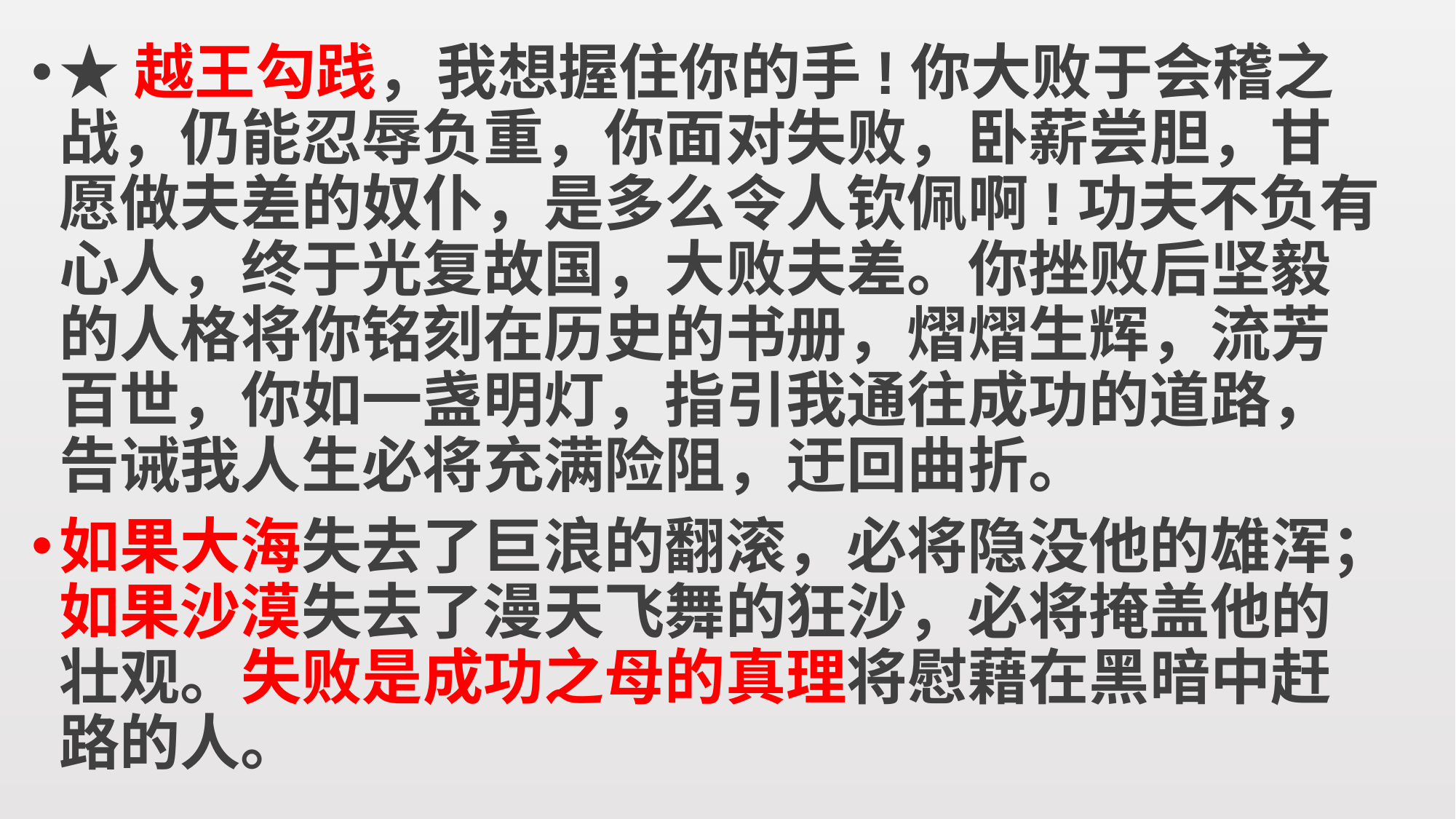

★越王勾践，我想握住你的手!你大败于会稽之战，仍能忍辱负重，你面对失败，卧薪尝胆，甘愿做夫差的奴仆，是多么令人钦佩啊!功夫不负有心人，终于光复故国，大败夫差。你挫败后坚毅的人格将你铭刻在历史的书册，熠熠生辉，流芳百世，你如一盏明灯，指引我通往成功的道路，告诫我人生必将充满险阻，迂回曲折。
如果大海失去了巨浪的翻滚，必将隐没他的雄浑；如果沙漠失去了漫天飞舞的狂沙，必将掩盖他的壮观。失败是成功之母的真理将慰藉在黑暗中赶路的人。